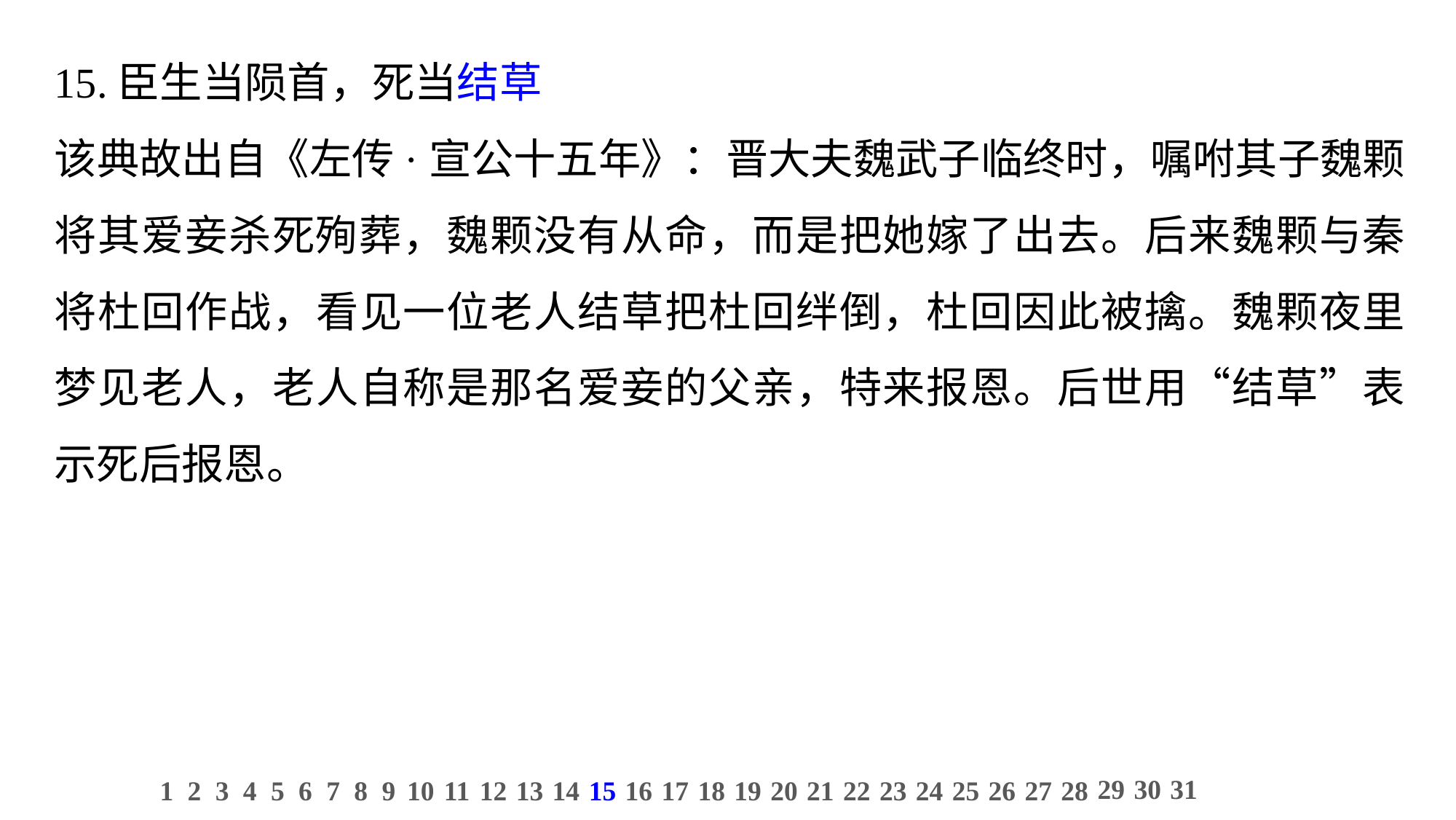

15.臣生当陨首，死当结草
该典故出自《左传·宣公十五年》：晋大夫魏武子临终时，嘱咐其子魏颗将其爱妾杀死殉葬，魏颗没有从命，而是把她嫁了出去。后来魏颗与秦将杜回作战，看见一位老人结草把杜回绊倒，杜回因此被擒。魏颗夜里梦见老人，老人自称是那名爱妾的父亲，特来报恩。后世用“结草”表示死后报恩。
29
30
31
1
2
3
4
5
6
7
8
9
10
11
12
13
14
15
16
17
18
19
20
21
22
23
24
25
26
27
28